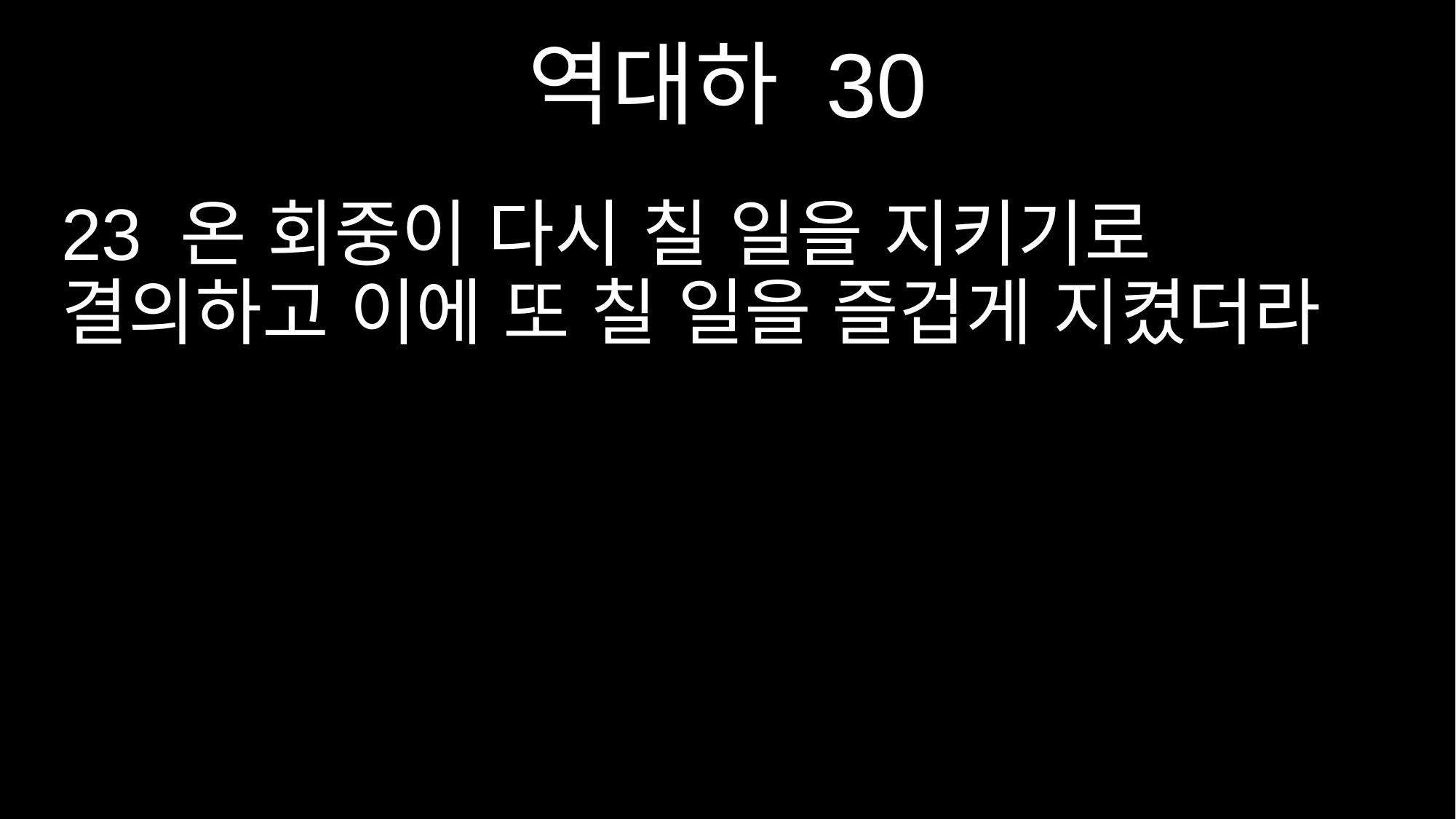

역대하 30
23 온 회중이 다시 칠 일을 지키기로 결의하고 이에 또 칠 일을 즐겁게 지켰더라